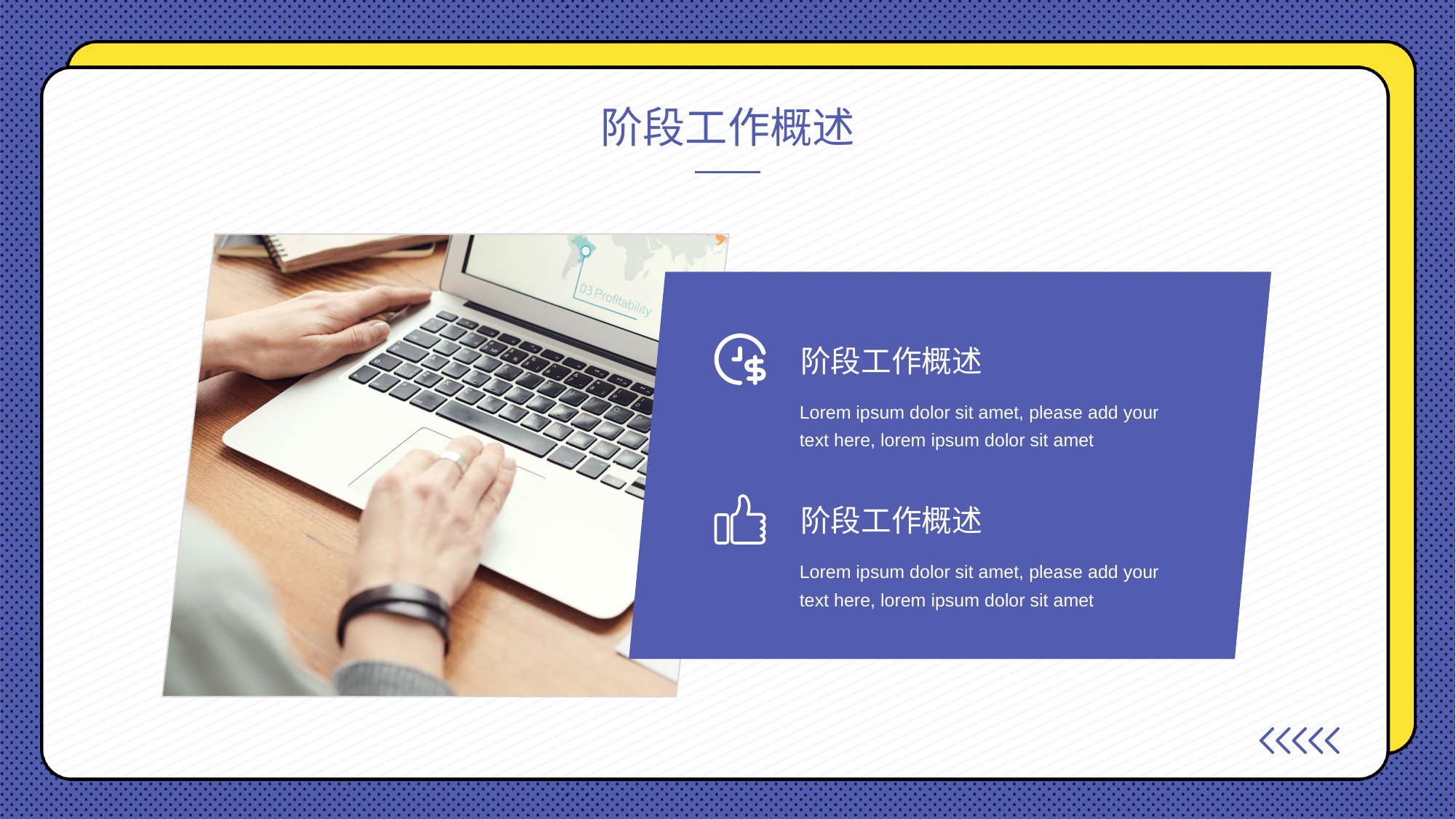

阶段工作概述

阶段工作概述
Lorem ipsum dolor sit amet, please add your text here, lorem ipsum dolor sit amet

阶段工作概述
Lorem ipsum dolor sit amet, please add your text here, lorem ipsum dolor sit amet